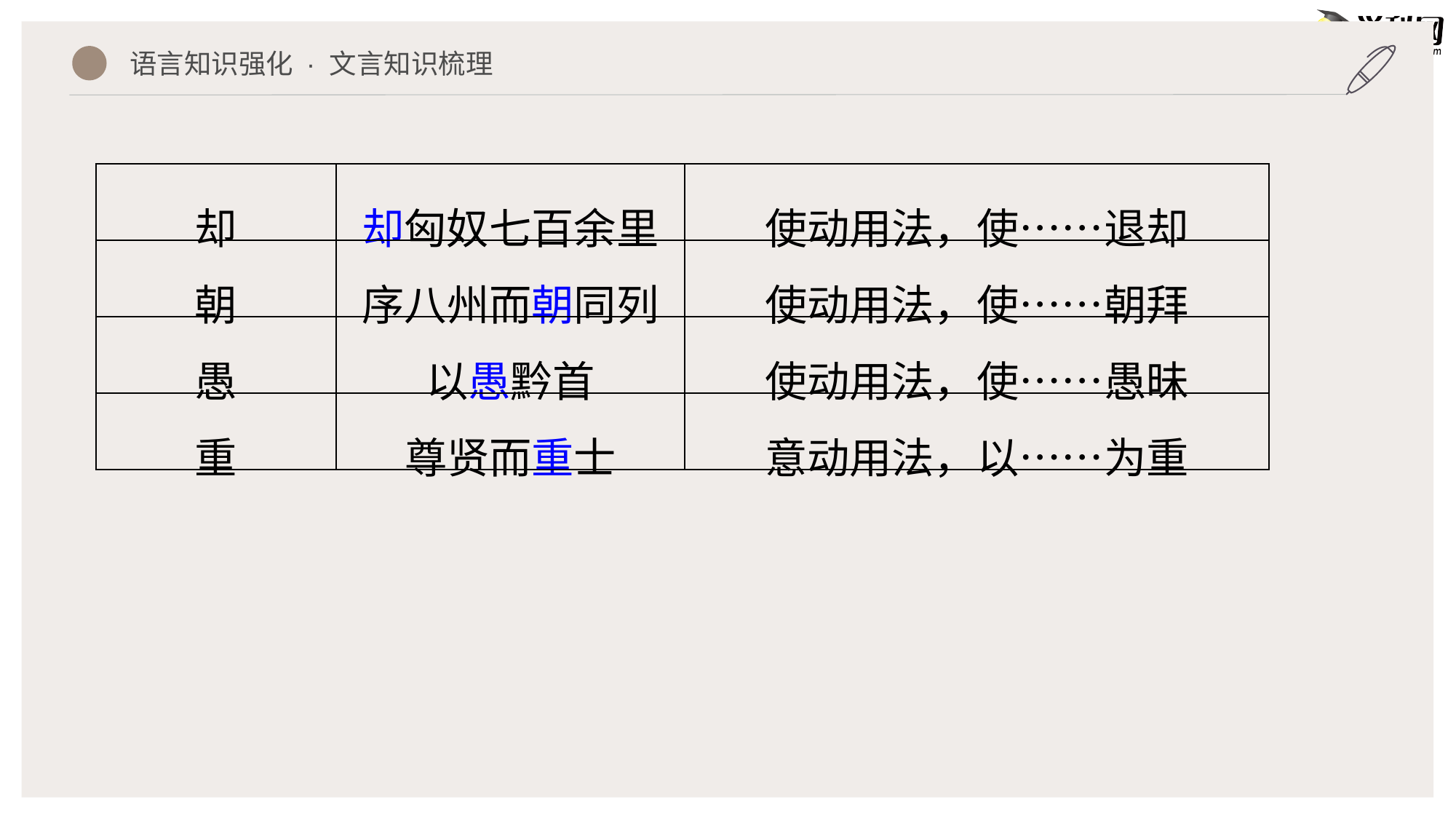

语言知识强化 · 文言知识梳理

| 却 | 却匈奴七百余里 | 使动用法，使……退却 |
| --- | --- | --- |
| 朝 | 序八州而朝同列 | 使动用法，使……朝拜 |
| 愚 | 以愚黔首 | 使动用法，使……愚昧 |
| 重 | 尊贤而重士 | 意动用法，以……为重 |